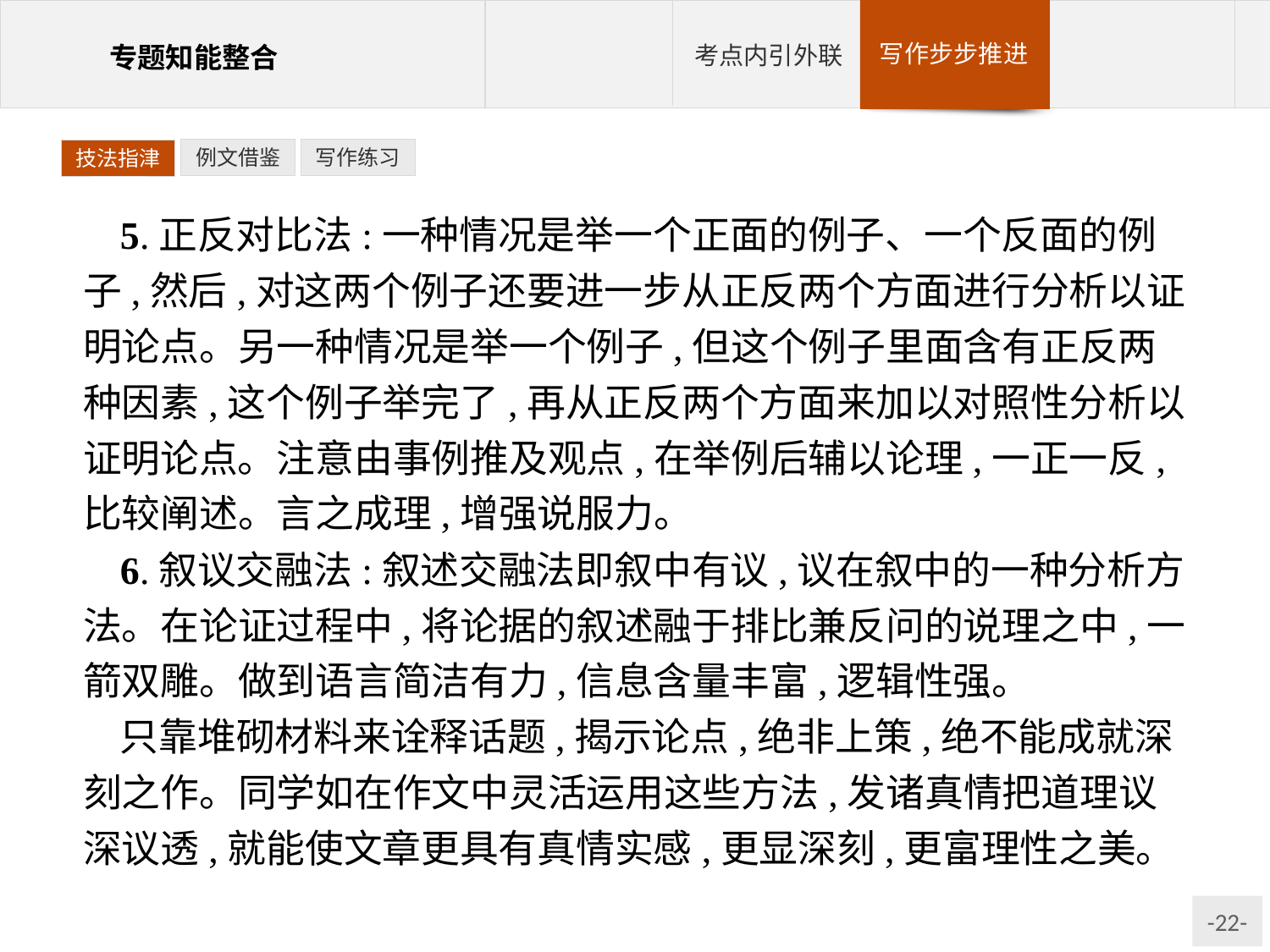

例文借鉴
写作练习
技法指津
5.正反对比法:一种情况是举一个正面的例子、一个反面的例子,然后,对这两个例子还要进一步从正反两个方面进行分析以证明论点。另一种情况是举一个例子,但这个例子里面含有正反两种因素,这个例子举完了,再从正反两个方面来加以对照性分析以证明论点。注意由事例推及观点,在举例后辅以论理,一正一反,比较阐述。言之成理,增强说服力。
6.叙议交融法:叙述交融法即叙中有议,议在叙中的一种分析方法。在论证过程中,将论据的叙述融于排比兼反问的说理之中,一箭双雕。做到语言简洁有力,信息含量丰富,逻辑性强。
只靠堆砌材料来诠释话题,揭示论点,绝非上策,绝不能成就深刻之作。同学如在作文中灵活运用这些方法,发诸真情把道理议深议透,就能使文章更具有真情实感,更显深刻,更富理性之美。